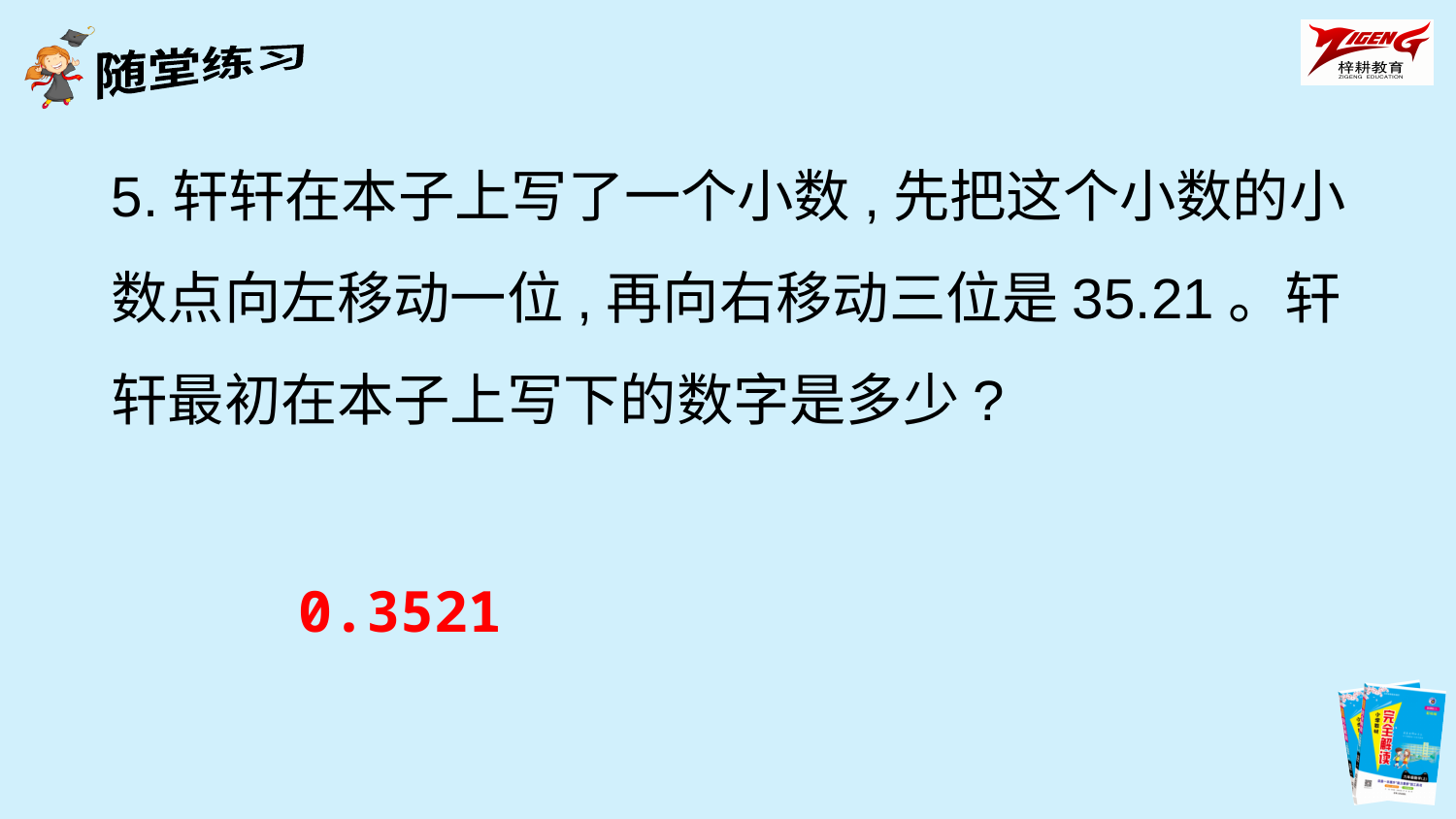

5.轩轩在本子上写了一个小数,先把这个小数的小数点向左移动一位,再向右移动三位是35.21。轩轩最初在本子上写下的数字是多少?
0.3521